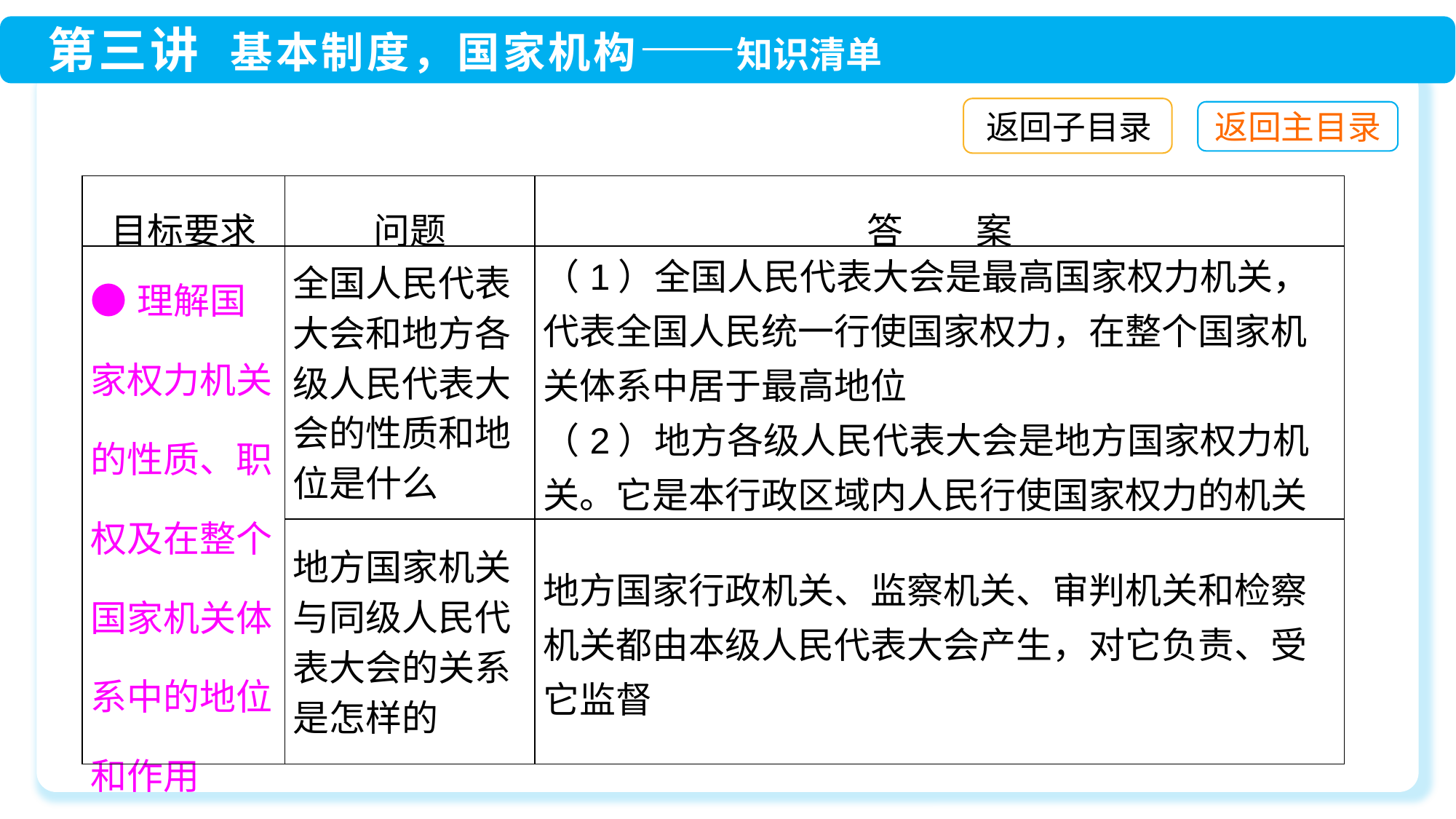

返回子目录
| 目标要求 | 问题 | 答　　案 |
| --- | --- | --- |
| ●理解国家权力机关的性质、职权及在整个国家机关体系中的地位和作用 | 全国人民代表大会和地方各级人民代表大会的性质和地位是什么 | （1）全国人民代表大会是最高国家权力机关，代表全国人民统一行使国家权力，在整个国家机关体系中居于最高地位 （2）地方各级人民代表大会是地方国家权力机关。它是本行政区域内人民行使国家权力的机关 |
|  | 地方国家机关与同级人民代表大会的关系是怎样的 | 地方国家行政机关、监察机关、审判机关和检察机关都由本级人民代表大会产生，对它负责、受它监督 |